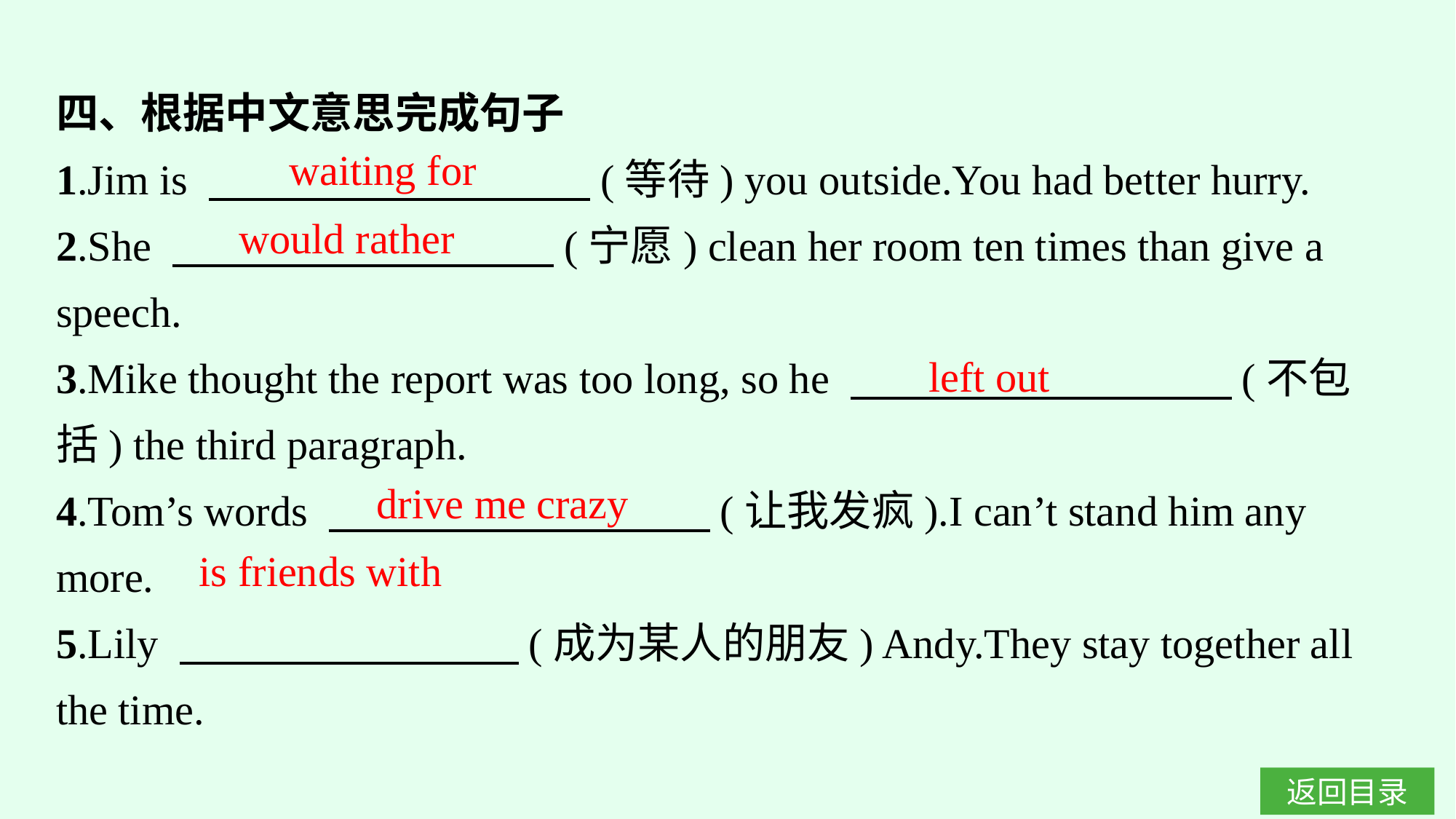

四、根据中文意思完成句子
1.Jim is 　　　　　　　　　(等待) you outside.You had better hurry.
2.She 　　　　　　　　　(宁愿) clean her room ten times than give a speech.
3.Mike thought the report was too long, so he 　　　　　　　　　(不包括) the third paragraph.
4.Tom’s words 　　　　　　　　　(让我发疯).I can’t stand him any more.
5.Lily 　　　　　　　　(成为某人的朋友) Andy.They stay together all the time.
waiting for
would rather
left out
drive me crazy
is friends with